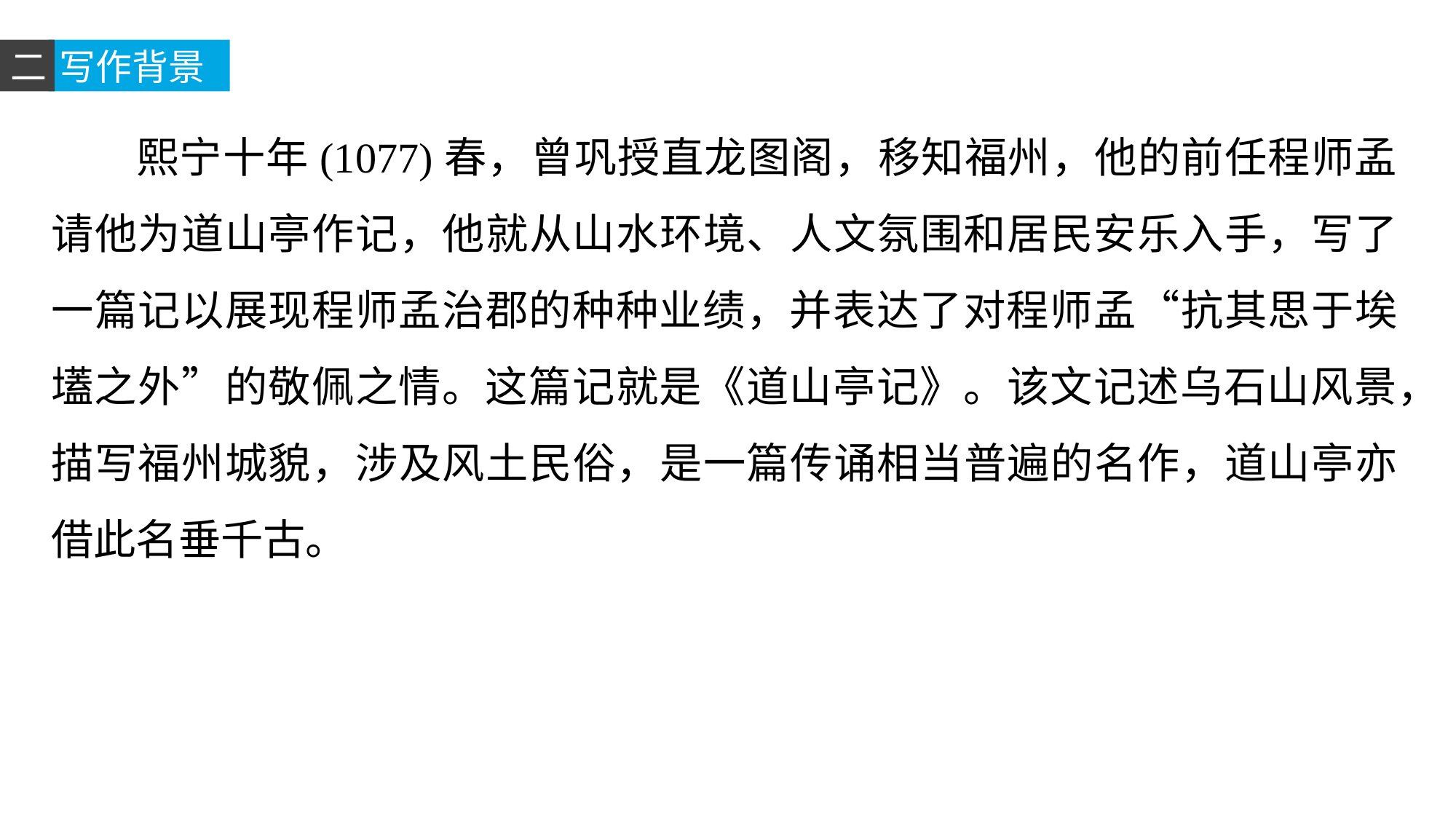

二
写作背景
熙宁十年(1077)春，曾巩授直龙图阁，移知福州，他的前任程师孟请他为道山亭作记，他就从山水环境、人文氛围和居民安乐入手，写了一篇记以展现程师孟治郡的种种业绩，并表达了对程师孟“抗其思于埃壒之外”的敬佩之情。这篇记就是《道山亭记》。该文记述乌石山风景，描写福州城貌，涉及风土民俗，是一篇传诵相当普遍的名作，道山亭亦借此名垂千古。